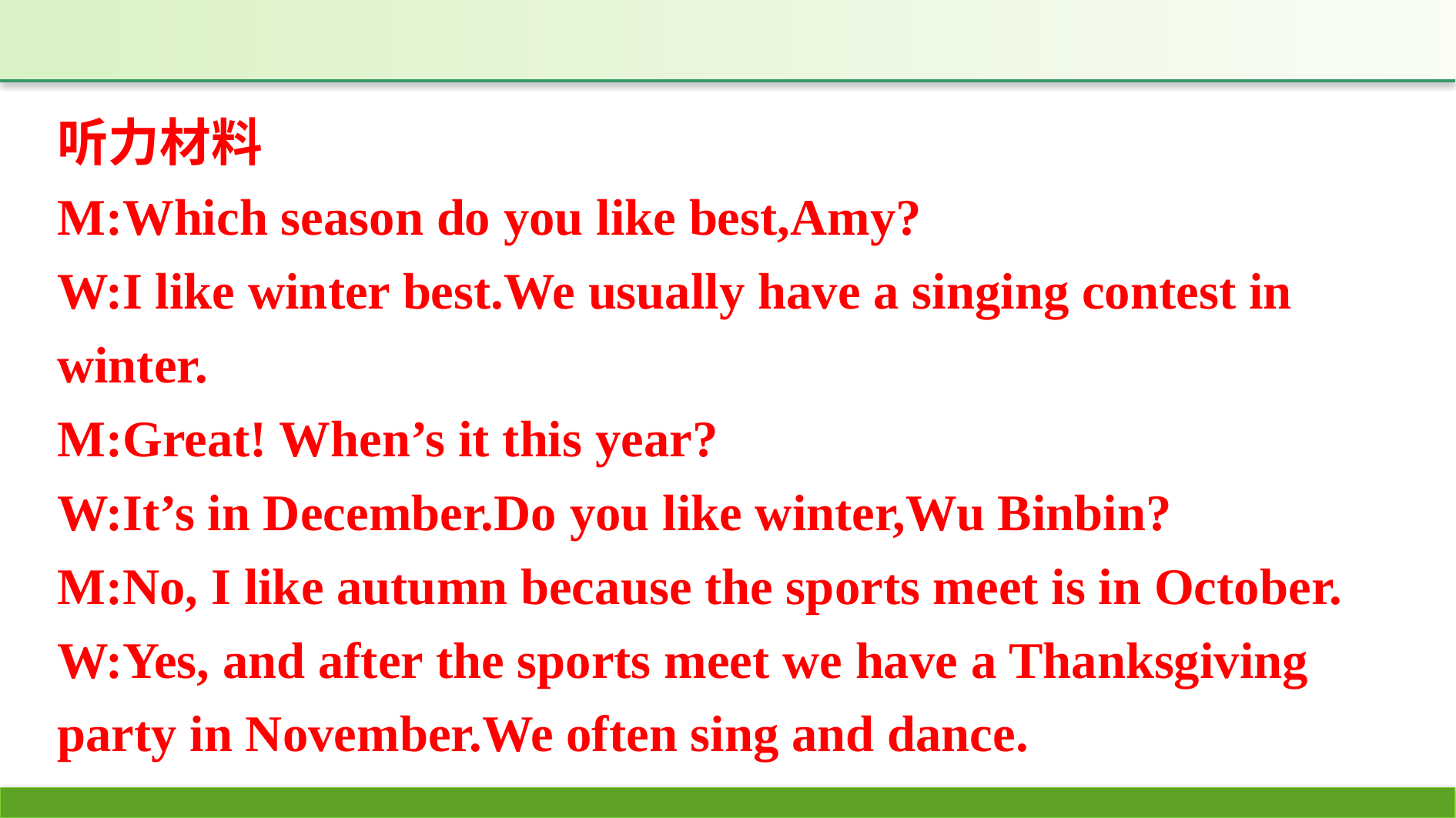

听力材料
M:Which season do you like best,Amy?
W:I like winter best.We usually have a singing contest in winter.
M:Great! When’s it this year?
W:It’s in December.Do you like winter,Wu Binbin?
M:No, I like autumn because the sports meet is in October.
W:Yes, and after the sports meet we have a Thanksgiving party in November.We often sing and dance.